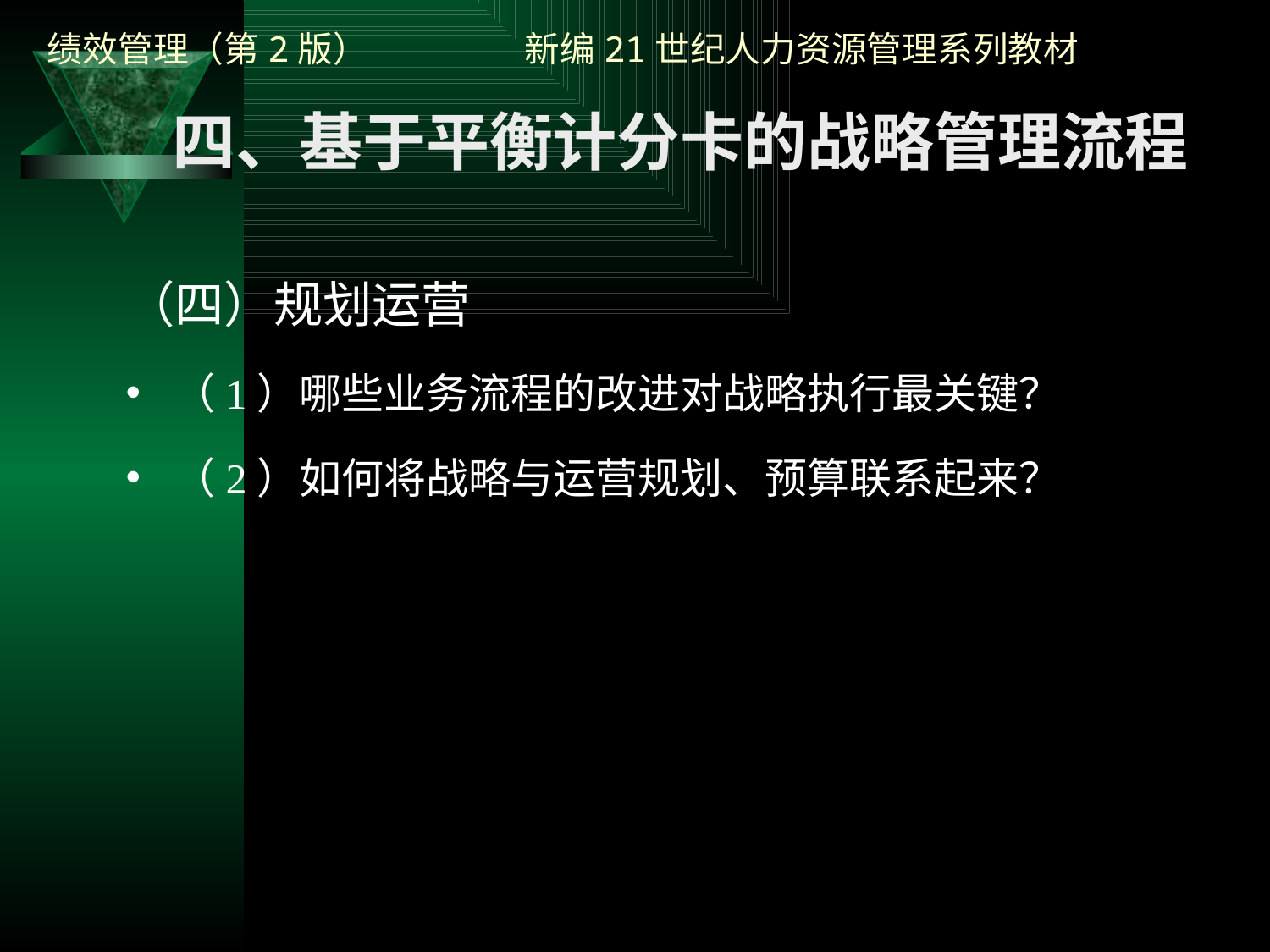

四、基于平衡计分卡的战略管理流程
（四）规划运营
（1）哪些业务流程的改进对战略执行最关键？
（2）如何将战略与运营规划、预算联系起来？